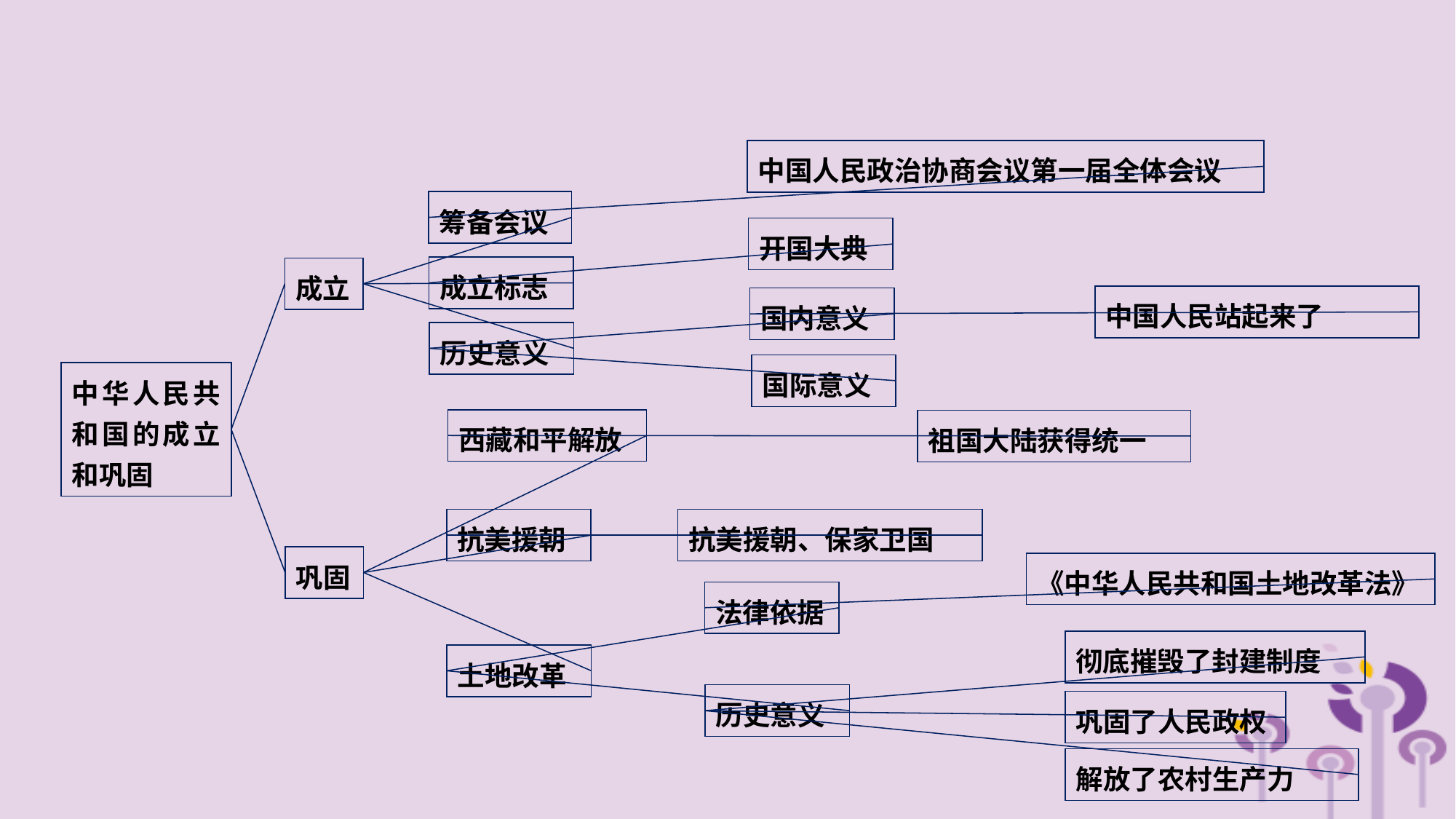

中国人民政治协商会议第一届全体会议
筹备会议
开国大典
成立标志
成立
中国人民站起来了
国内意义
历史意义
国际意义
中华人民共和国的成立和巩固
西藏和平解放
祖国大陆获得统一
抗美援朝、保家卫国
抗美援朝
巩固
《中华人民共和国土地改革法》
法律依据
彻底摧毁了封建制度
土地改革
历史意义
巩固了人民政权
解放了农村生产力